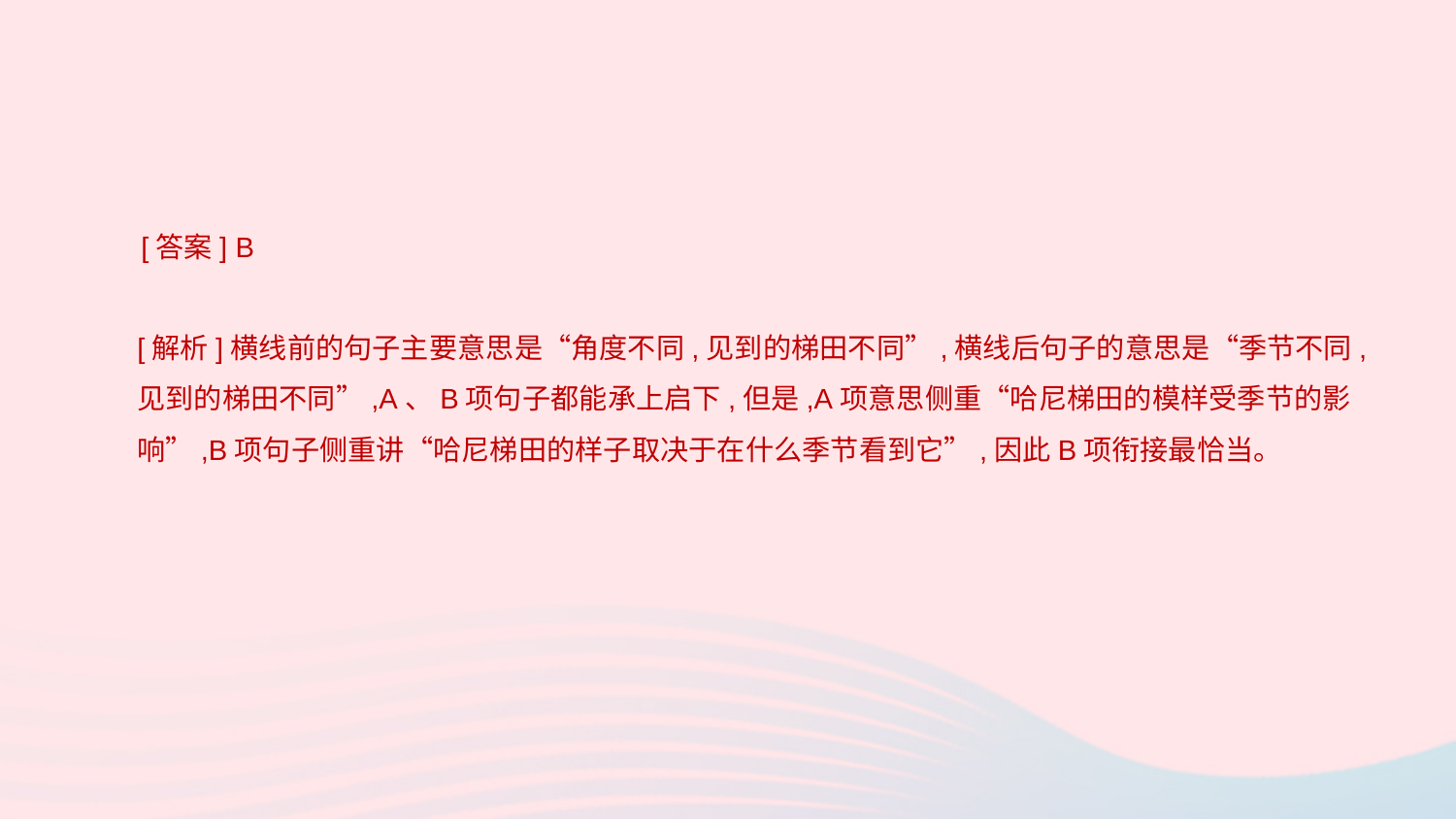

[答案] B
[解析]横线前的句子主要意思是“角度不同,见到的梯田不同”,横线后句子的意思是“季节不同,见到的梯田不同”,A、B项句子都能承上启下,但是,A项意思侧重“哈尼梯田的模样受季节的影响”,B项句子侧重讲“哈尼梯田的样子取决于在什么季节看到它”,因此B项衔接最恰当。